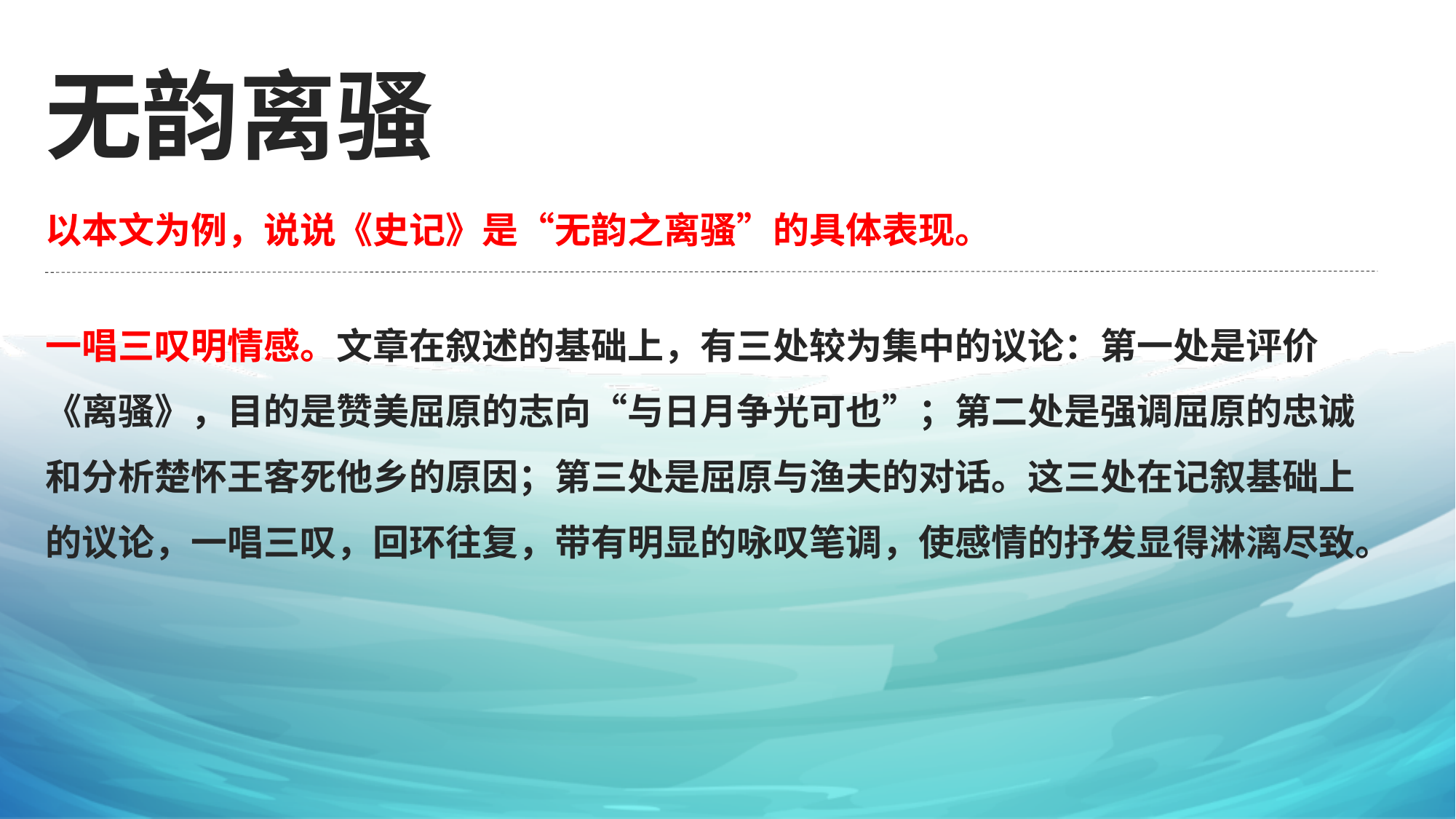

无韵离骚
以本文为例，说说《史记》是“无韵之离骚”的具体表现。
一唱三叹明情感。文章在叙述的基础上，有三处较为集中的议论：第一处是评价《离骚》，目的是赞美屈原的志向“与日月争光可也”；第二处是强调屈原的忠诚和分析楚怀王客死他乡的原因；第三处是屈原与渔夫的对话。这三处在记叙基础上的议论，一唱三叹，回环往复，带有明显的咏叹笔调，使感情的抒发显得淋漓尽致。